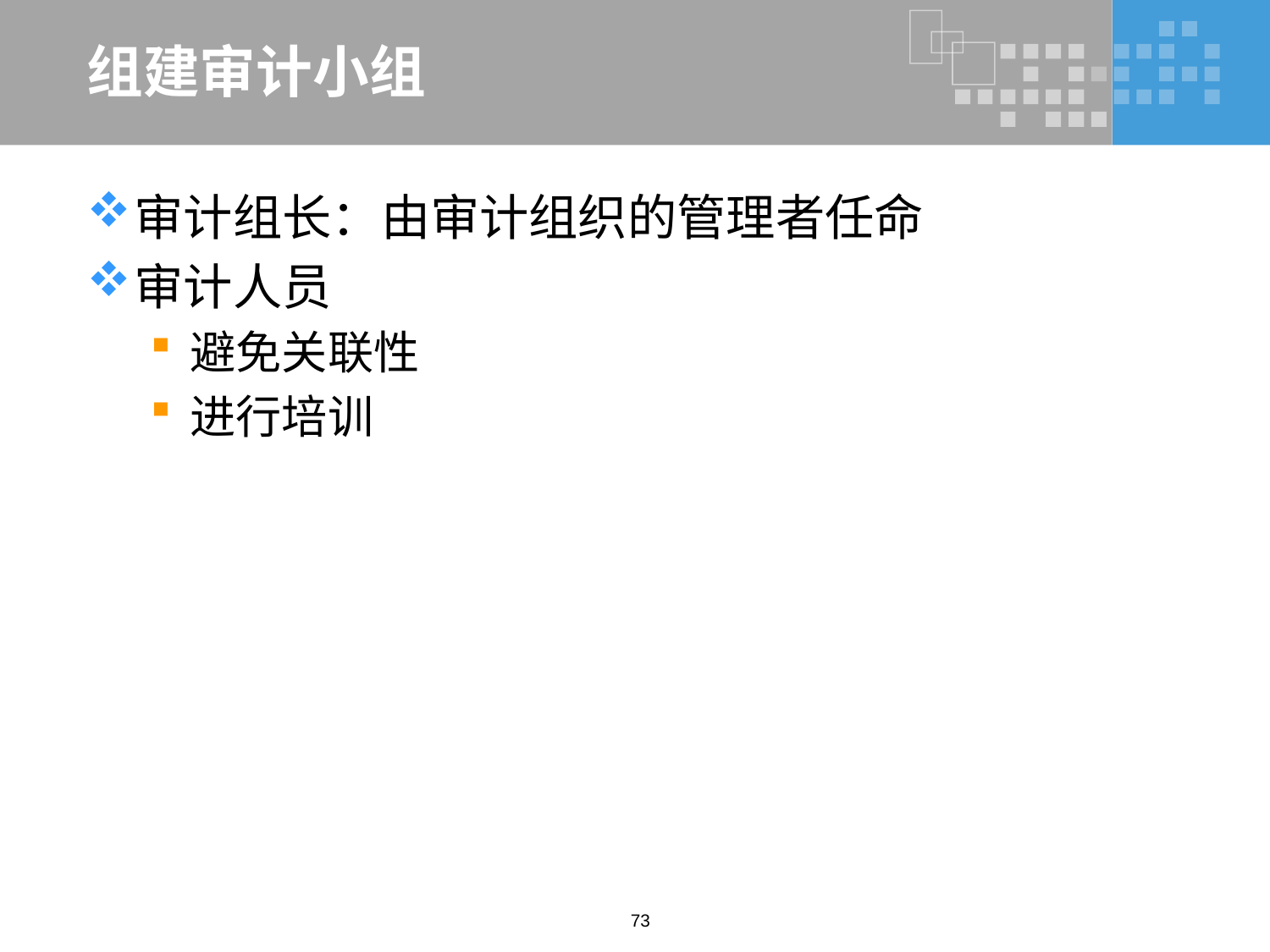

# 组建审计小组
审计组长：由审计组织的管理者任命
审计人员
避免关联性
进行培训
73